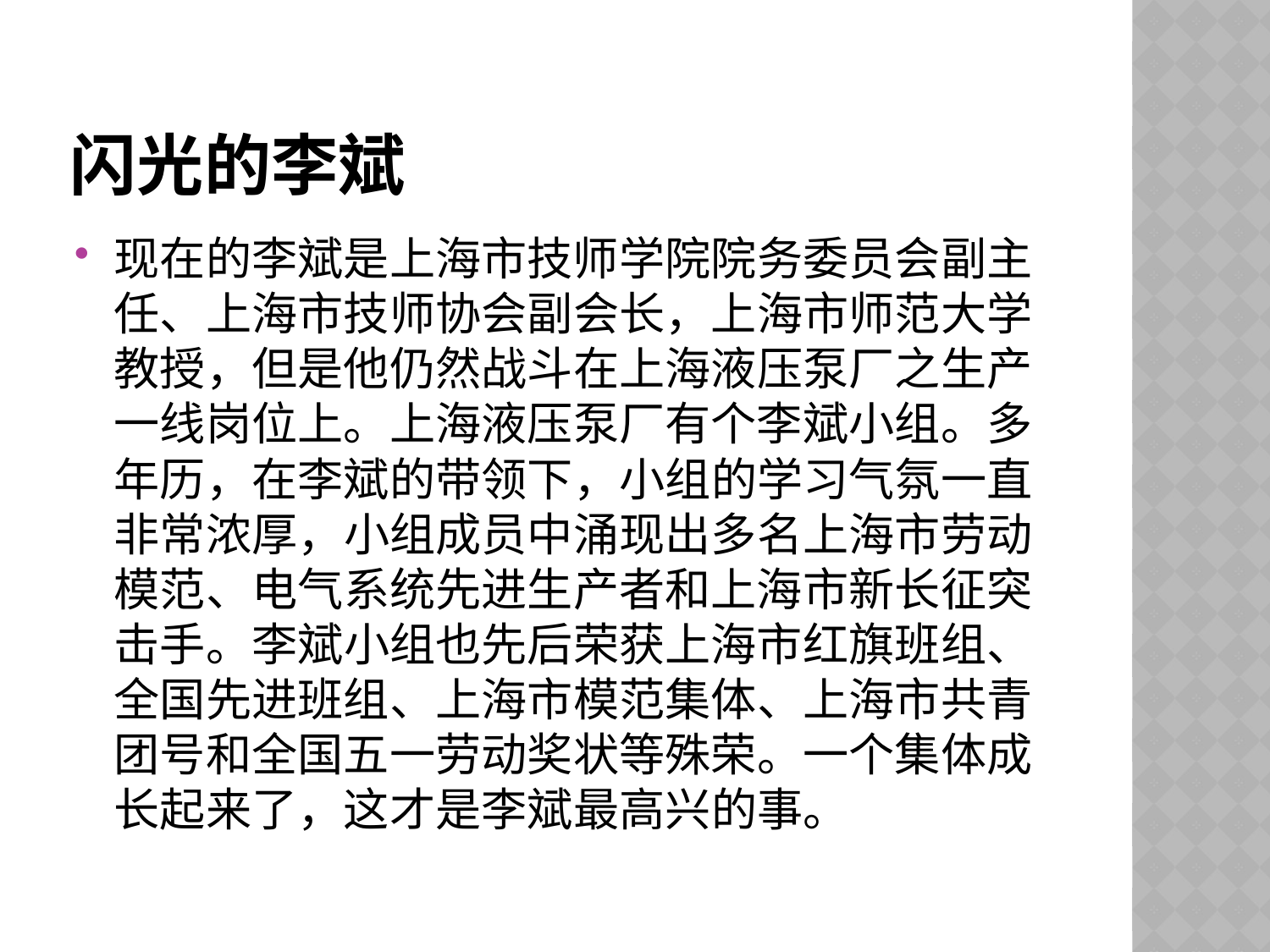

# 闪光的李斌
现在的李斌是上海市技师学院院务委员会副主任、上海市技师协会副会长，上海市师范大学教授，但是他仍然战斗在上海液压泵厂之生产一线岗位上。上海液压泵厂有个李斌小组。多年历，在李斌的带领下，小组的学习气氛一直非常浓厚，小组成员中涌现出多名上海市劳动模范、电气系统先进生产者和上海市新长征突击手。李斌小组也先后荣获上海市红旗班组、全国先进班组、上海市模范集体、上海市共青团号和全国五一劳动奖状等殊荣。一个集体成长起来了，这才是李斌最高兴的事。